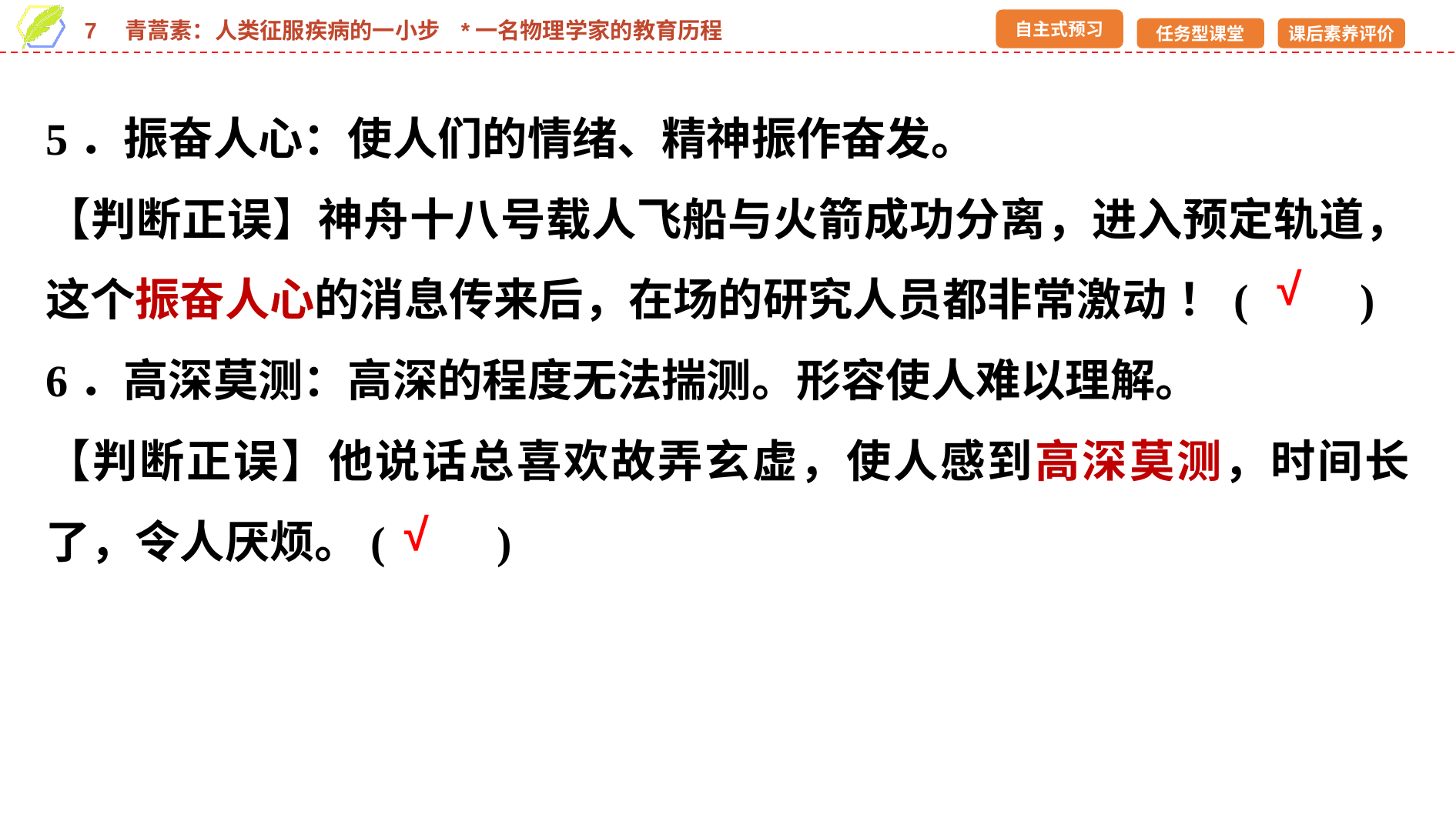

5．振奋人心：使人们的情绪、精神振作奋发。
【判断正误】神舟十八号载人飞船与火箭成功分离，进入预定轨道，这个振奋人心的消息传来后，在场的研究人员都非常激动 ！(　　)
6．高深莫测：高深的程度无法揣测。形容使人难以理解。
【判断正误】他说话总喜欢故弄玄虚，使人感到高深莫测，时间长了，令人厌烦。(　　)
√
√